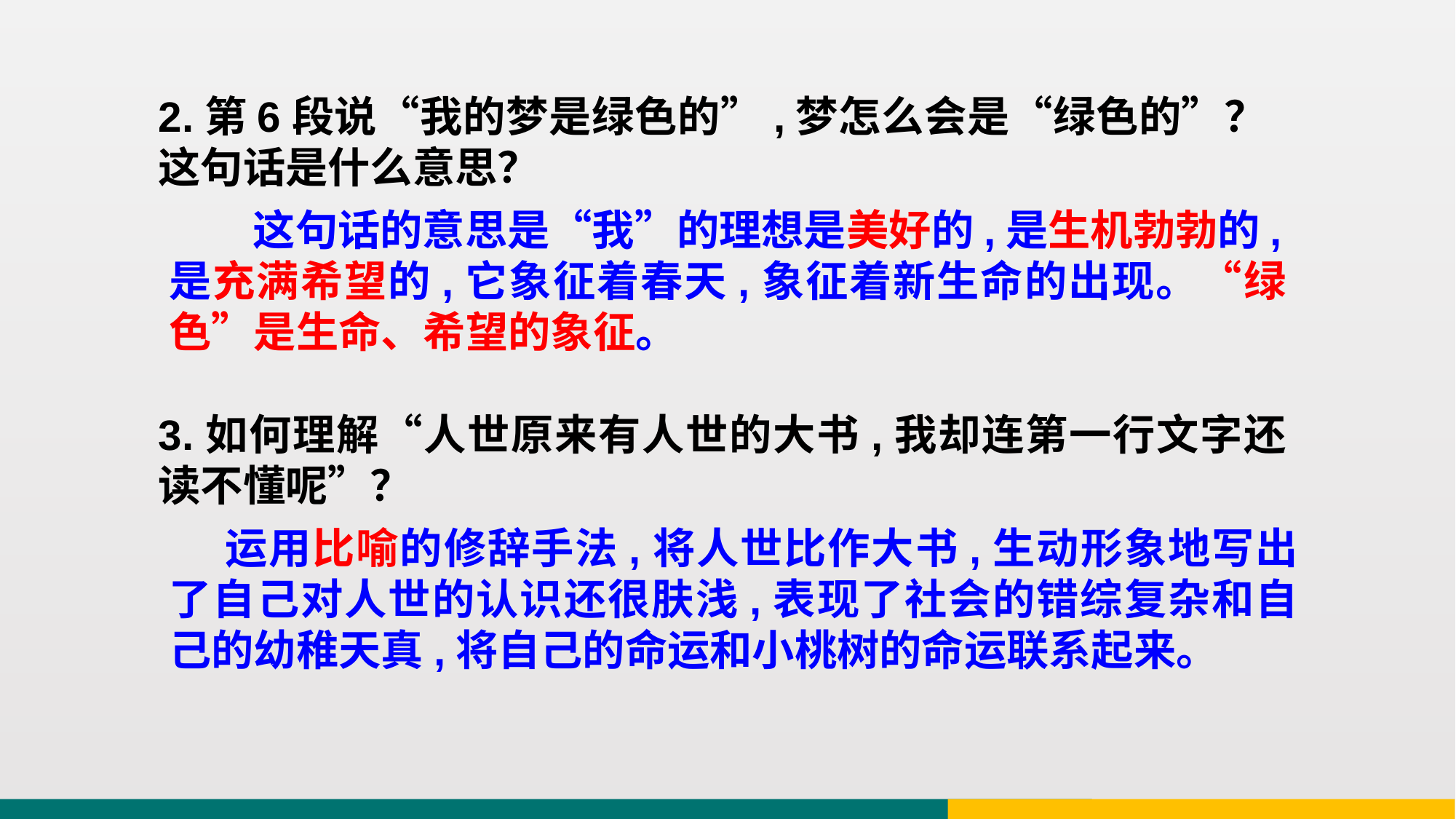

2.第6段说“我的梦是绿色的”,梦怎么会是“绿色的”？这句话是什么意思？
  这句话的意思是“我”的理想是美好的,是生机勃勃的,是充满希望的,它象征着春天,象征着新生命的出现。“绿色”是生命、希望的象征。
3.如何理解“人世原来有人世的大书,我却连第一行文字还读不懂呢”？
    运用比喻的修辞手法,将人世比作大书,生动形象地写出了自己对人世的认识还很肤浅,表现了社会的错综复杂和自己的幼稚天真,将自己的命运和小桃树的命运联系起来。